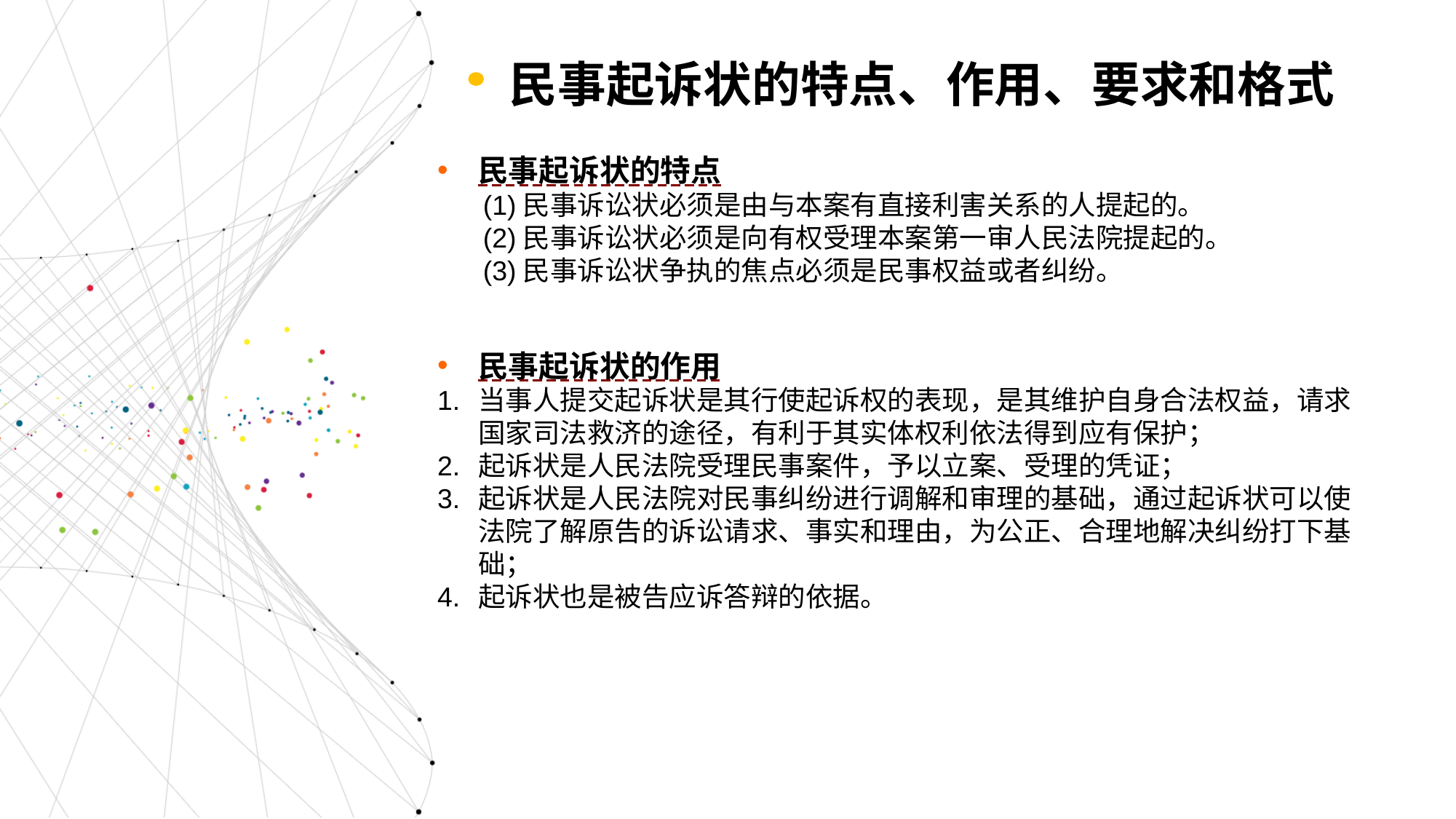

民事起诉状的特点、作用、要求和格式

民事起诉状的特点
      (1)民事诉讼状必须是由与本案有直接利害关系的人提起的。
      (2)民事诉讼状必须是向有权受理本案第一审人民法院提起的。
      (3)民事诉讼状争执的焦点必须是民事权益或者纠纷。
民事起诉状的作用
当事人提交起诉状是其行使起诉权的表现，是其维护自身合法权益，请求国家司法救济的途径，有利于其实体权利依法得到应有保护；
起诉状是人民法院受理民事案件，予以立案、受理的凭证；
起诉状是人民法院对民事纠纷进行调解和审理的基础，通过起诉状可以使法院了解原告的诉讼请求、事实和理由，为公正、合理地解决纠纷打下基础；
起诉状也是被告应诉答辩的依据。